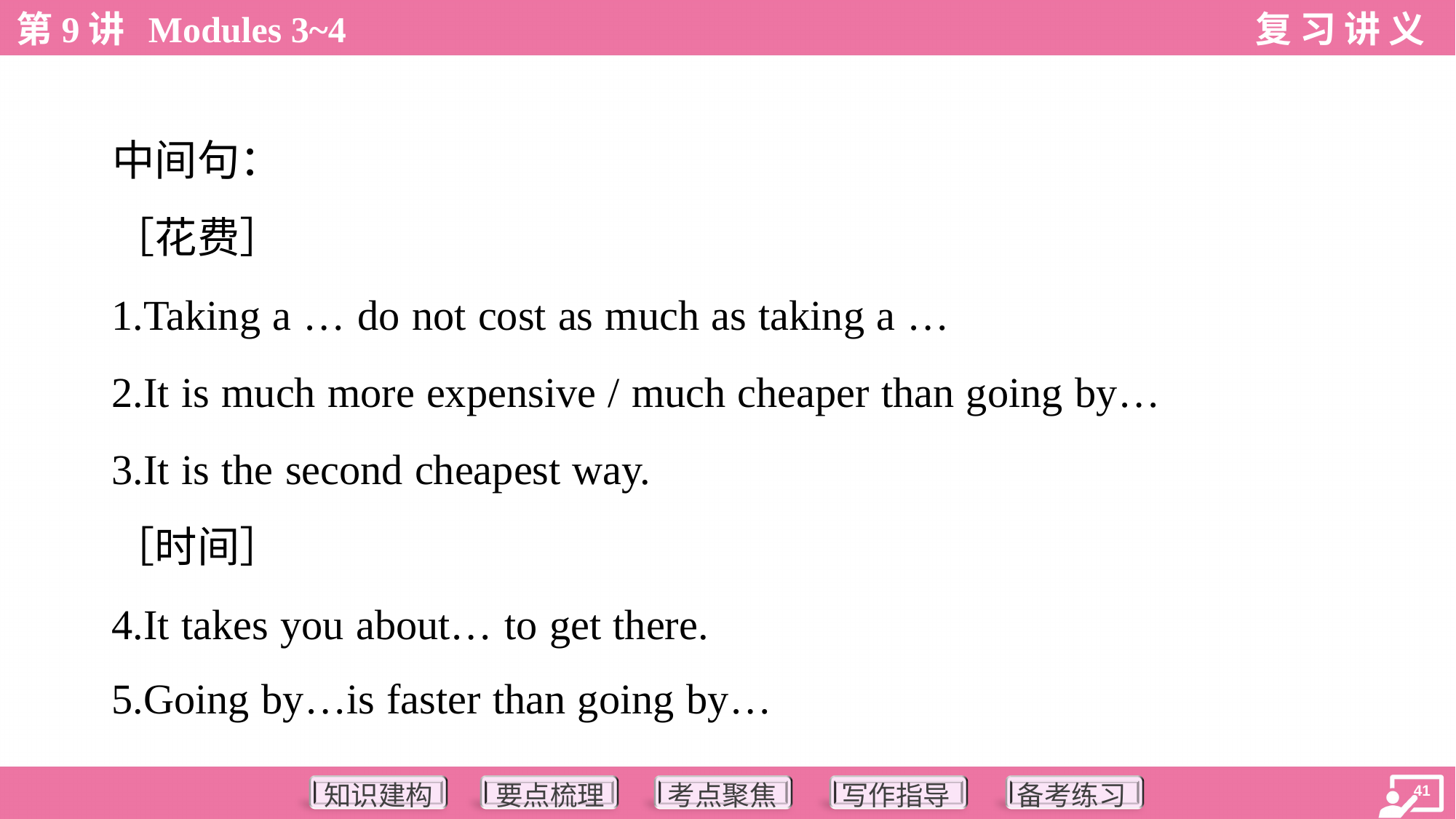

中间句：
    ［花费］
    1.Taking a … do not cost as much as taking a …
    2.It is much more expensive / much cheaper than going by…
    3.It is the second cheapest way.
    ［时间］
    4.It takes you about… to get there.
    5.Going by…is faster than going by…